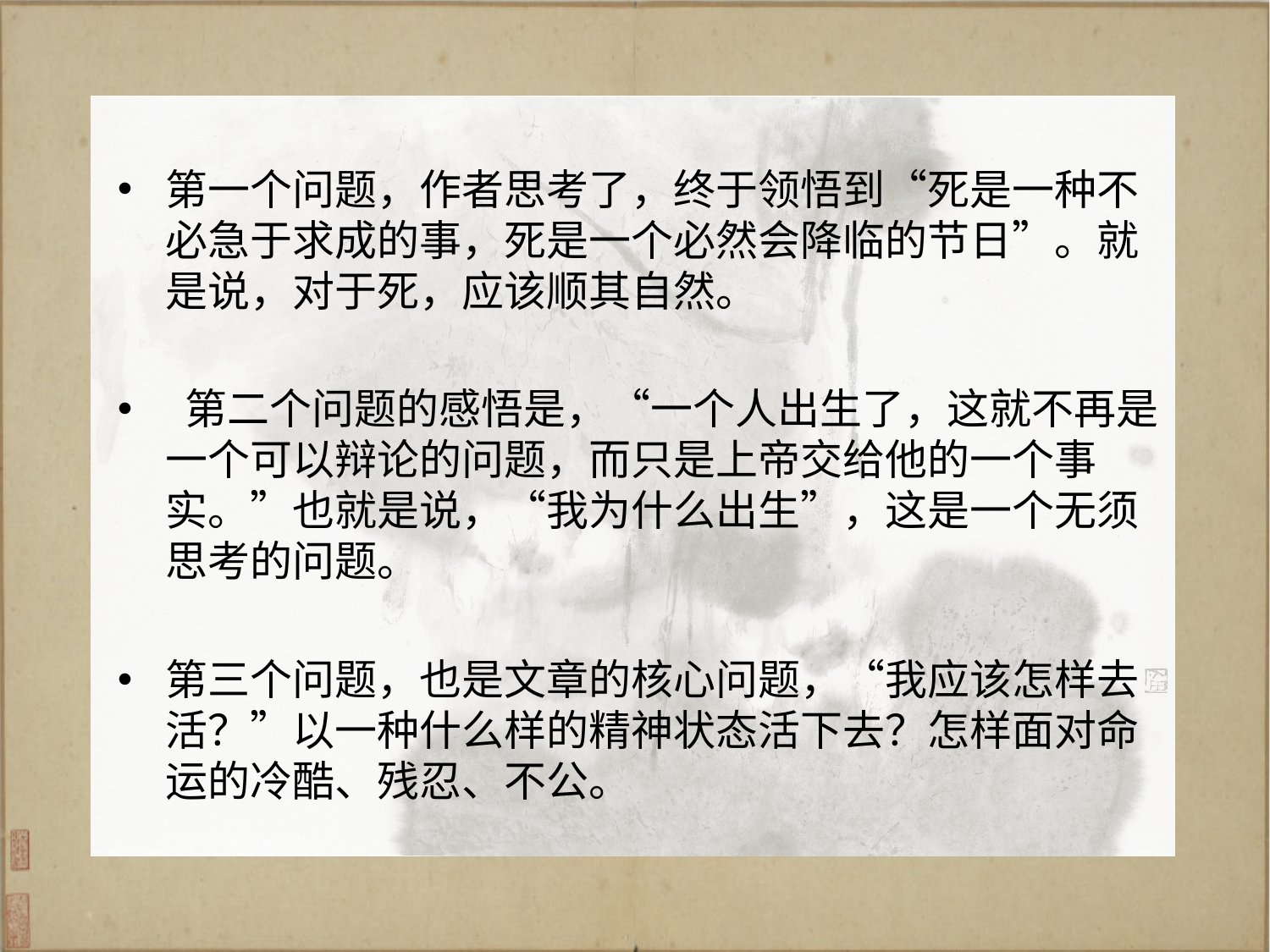

第一个问题，作者思考了，终于领悟到“死是一种不必急于求成的事，死是一个必然会降临的节日”。就是说，对于死，应该顺其自然。

 第二个问题的感悟是，“一个人出生了，这就不再是一个可以辩论的问题，而只是上帝交给他的一个事实。”也就是说，“我为什么出生”，这是一个无须思考的问题。

第三个问题，也是文章的核心问题，“我应该怎样去活？”以一种什么样的精神状态活下去？怎样面对命运的冷酷、残忍、不公。